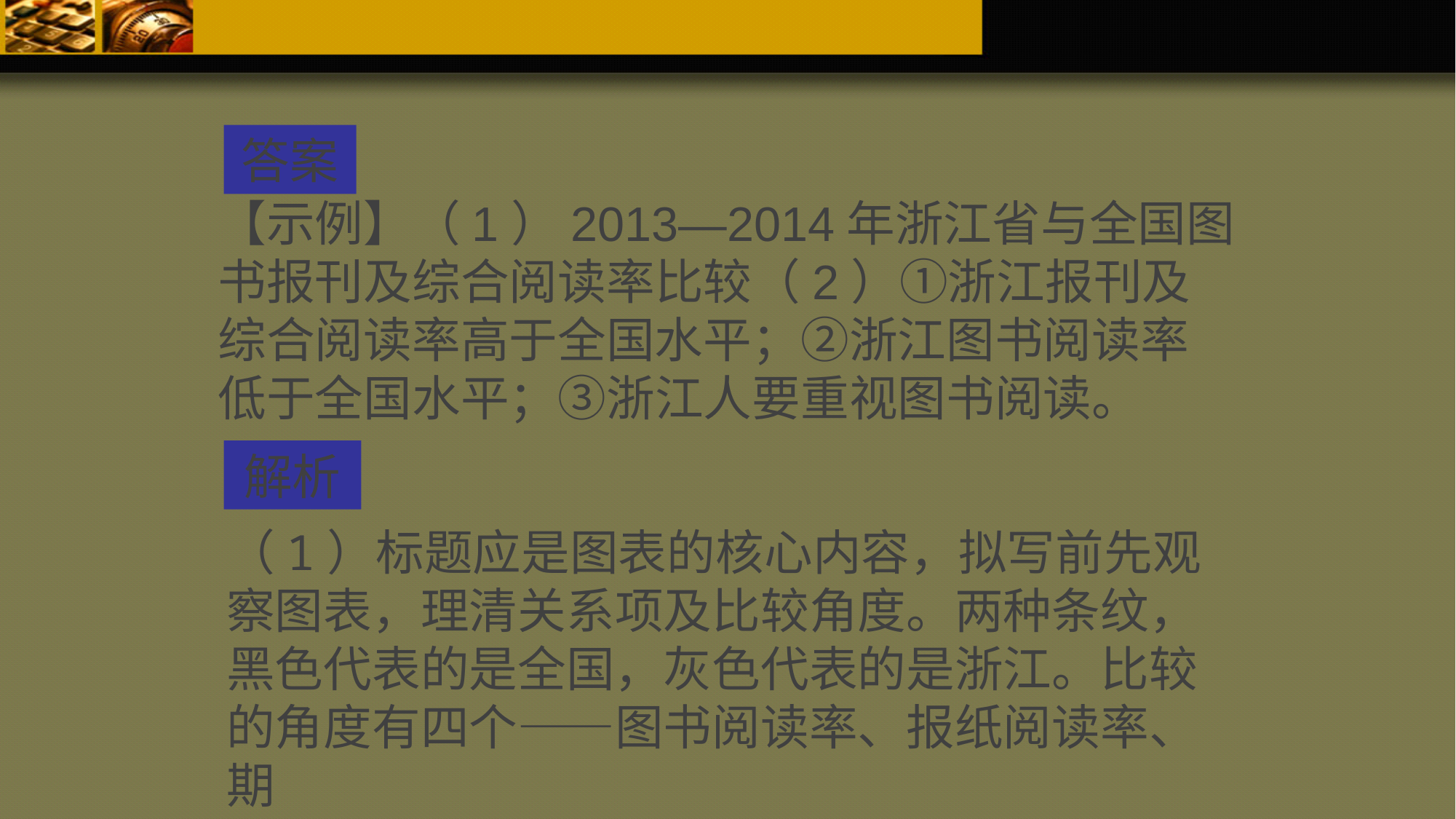

答案
【示例】（1）2013—2014年浙江省与全国图书报刊及综合阅读率比较（2）①浙江报刊及综合阅读率高于全国水平；②浙江图书阅读率低于全国水平；③浙江人要重视图书阅读。
解析
（1）标题应是图表的核心内容，拟写前先观察图表，理清关系项及比较角度。两种条纹，黑色代表的是全国，灰色代表的是浙江。比较的角度有四个——图书阅读率、报纸阅读率、期